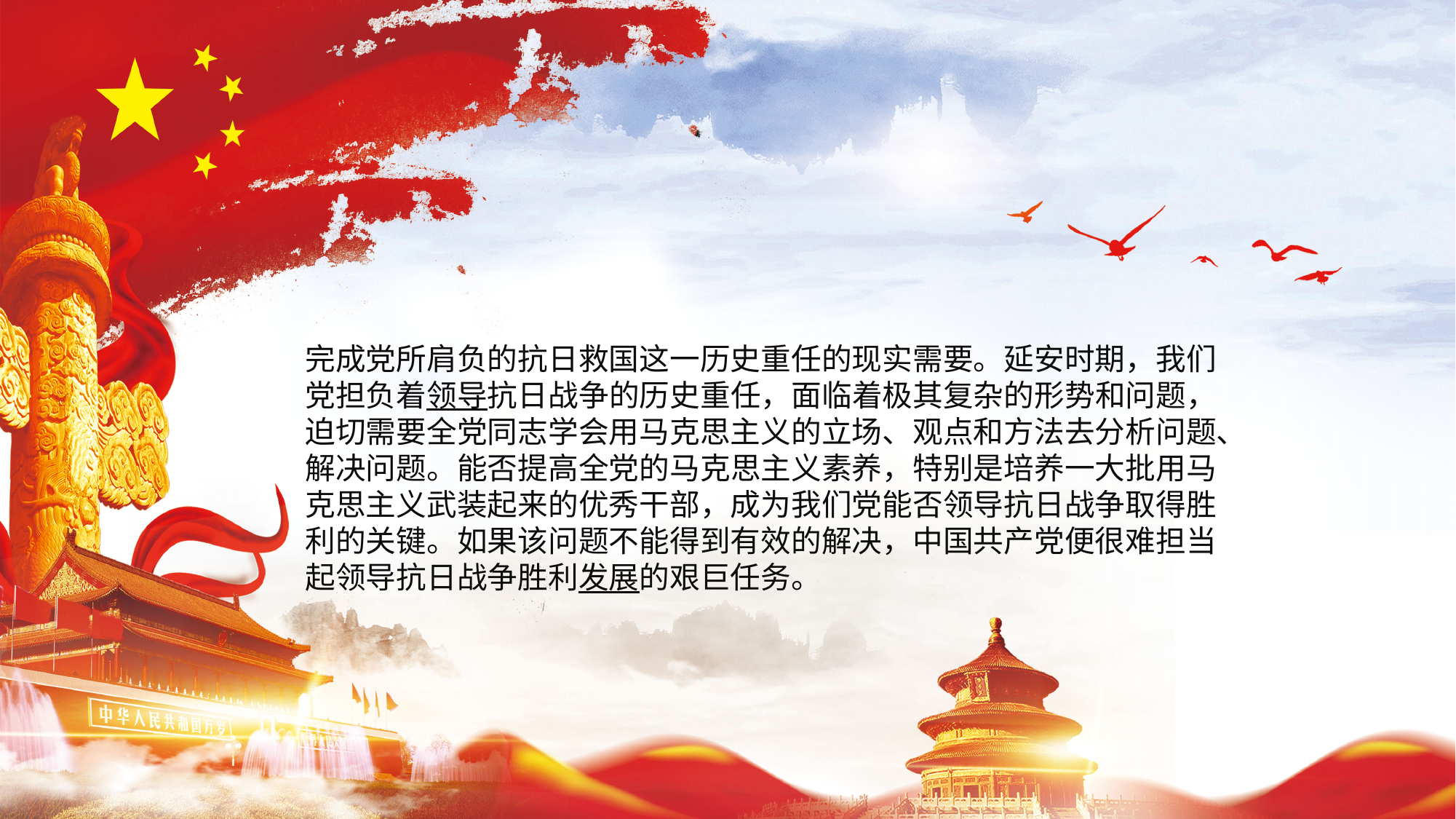

完成党所肩负的抗日救国这一历史重任的现实需要。延安时期，我们党担负着领导抗日战争的历史重任，面临着极其复杂的形势和问题，迫切需要全党同志学会用马克思主义的立场、观点和方法去分析问题、解决问题。能否提高全党的马克思主义素养，特别是培养一大批用马克思主义武装起来的优秀干部，成为我们党能否领导抗日战争取得胜利的关键。如果该问题不能得到有效的解决，中国共产党便很难担当起领导抗日战争胜利发展的艰巨任务。